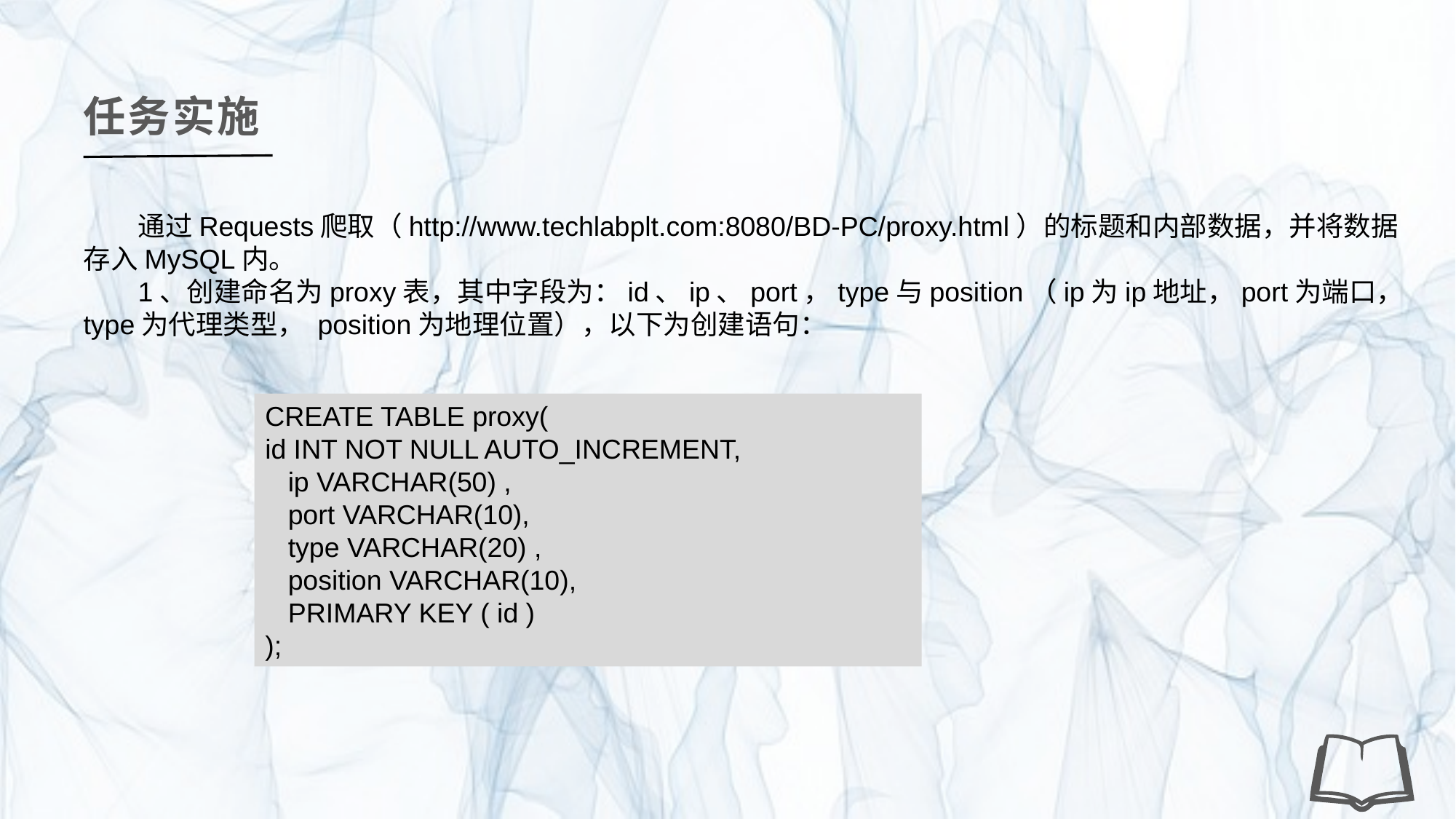

任务实施
通过Requests爬取（http://www.techlabplt.com:8080/BD-PC/proxy.html）的标题和内部数据，并将数据存入MySQL内。
1、创建命名为proxy表，其中字段为：id、ip、port，type与position（ip为ip地址，port为端口，type为代理类型， position为地理位置），以下为创建语句：
CREATE TABLE proxy(
id INT NOT NULL AUTO_INCREMENT,
   ip VARCHAR(50) ,
   port VARCHAR(10),
   type VARCHAR(20) ,
   position VARCHAR(10),
   PRIMARY KEY ( id )
);

36